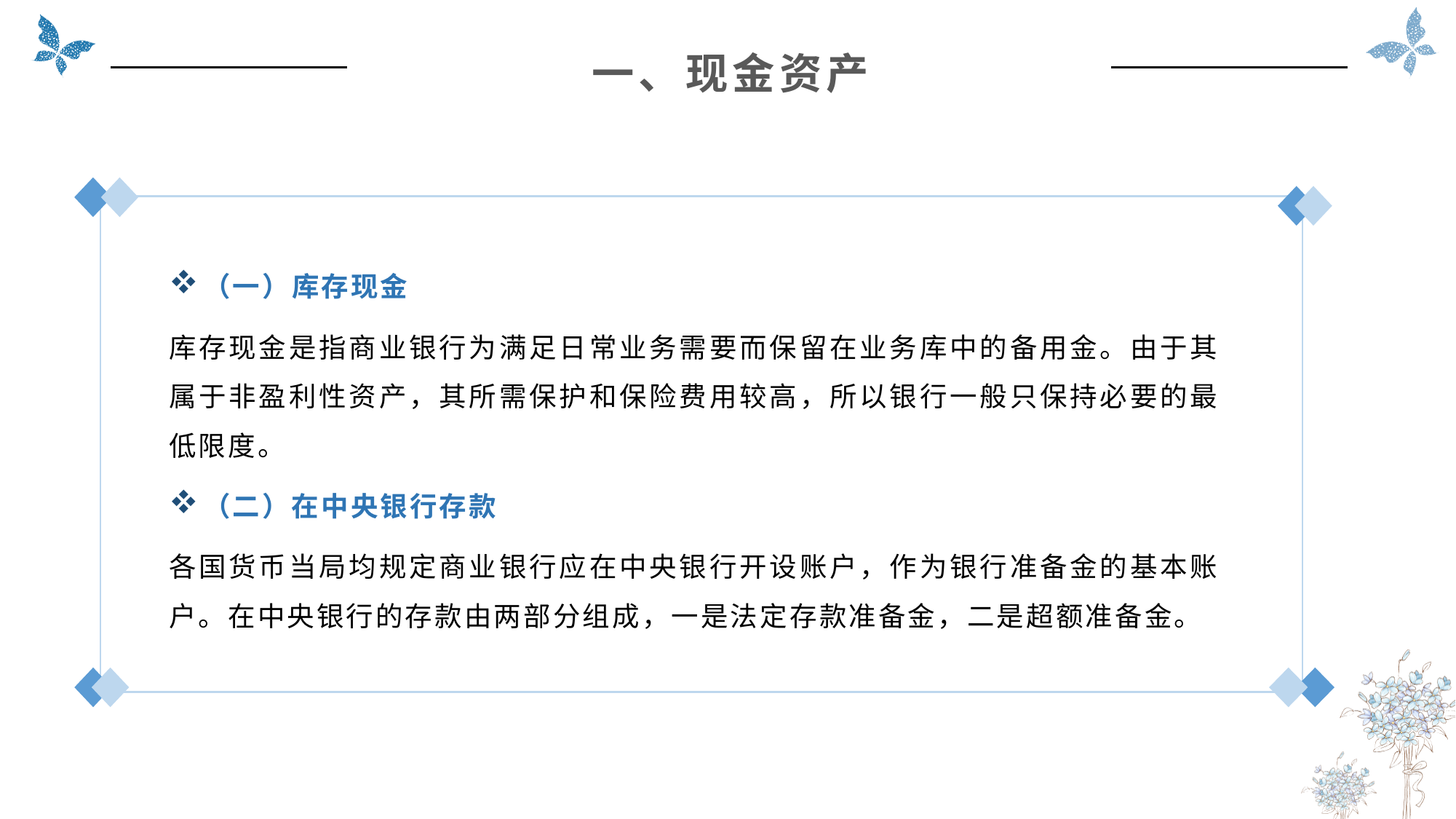

一、现金资产

（一）库存现金
库存现金是指商业银行为满足日常业务需要而保留在业务库中的备用金。由于其属于非盈利性资产，其所需保护和保险费用较高，所以银行一般只保持必要的最低限度。
（二）在中央银行存款
各国货币当局均规定商业银行应在中央银行开设账户，作为银行准备金的基本账户。在中央银行的存款由两部分组成，一是法定存款准备金，二是超额准备金。